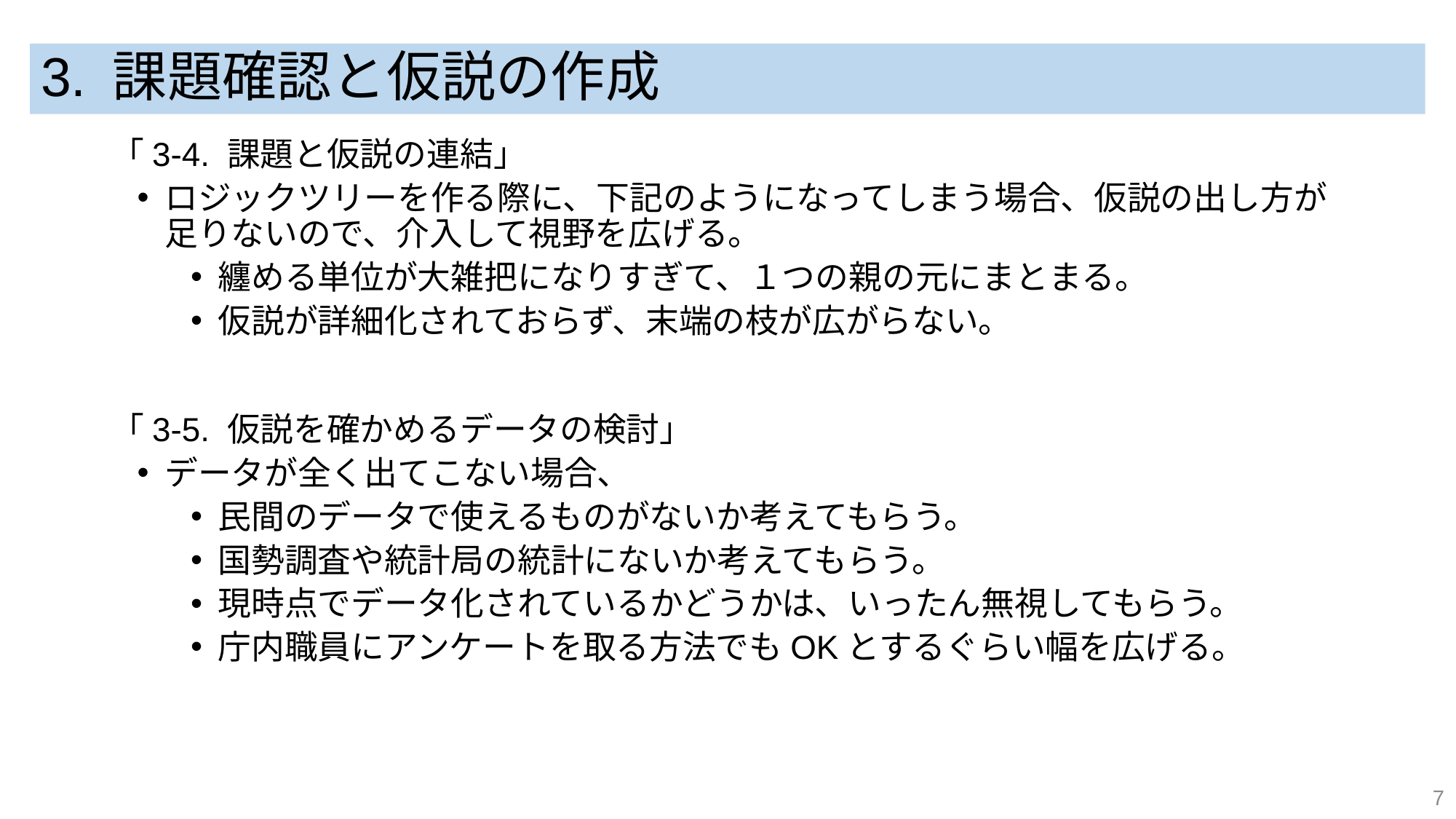

# 3. 課題確認と仮説の作成
「3-4. 課題と仮説の連結」
ロジックツリーを作る際に、下記のようになってしまう場合、仮説の出し方が足りないので、介入して視野を広げる。
纏める単位が大雑把になりすぎて、１つの親の元にまとまる。
仮説が詳細化されておらず、末端の枝が広がらない。

「3-5. 仮説を確かめるデータの検討」
データが全く出てこない場合、
民間のデータで使えるものがないか考えてもらう。
国勢調査や統計局の統計にないか考えてもらう。
現時点でデータ化されているかどうかは、いったん無視してもらう。
庁内職員にアンケートを取る方法でもOKとするぐらい幅を広げる。

7